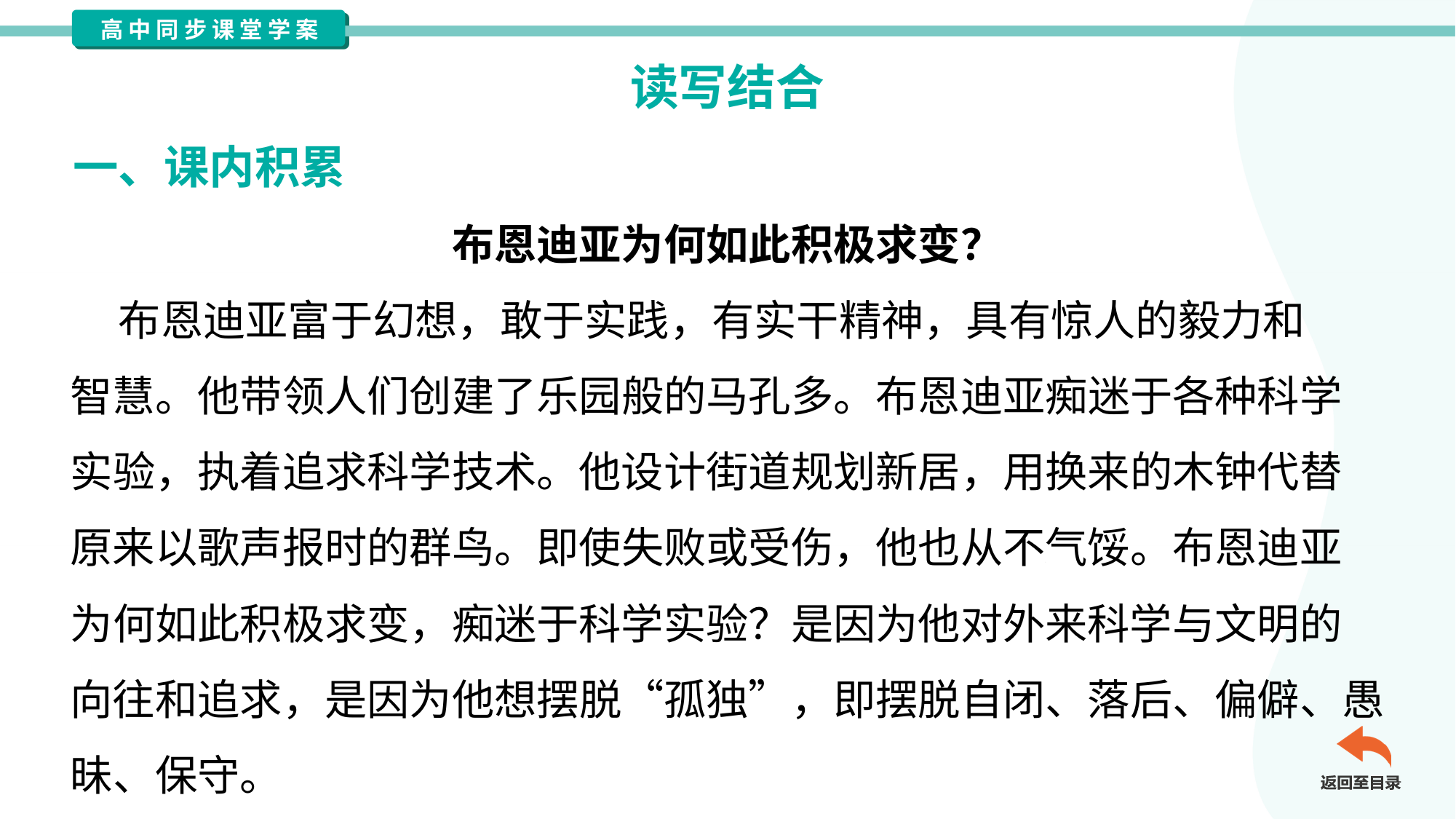

读写结合
一、课内积累
布恩迪亚为何如此积极求变？
    布恩迪亚富于幻想，敢于实践，有实干精神，具有惊人的毅力和
智慧。他带领人们创建了乐园般的马孔多。布恩迪亚痴迷于各种科学
实验，执着追求科学技术。他设计街道规划新居，用换来的木钟代替
原来以歌声报时的群鸟。即使失败或受伤，他也从不气馁。布恩迪亚
为何如此积极求变，痴迷于科学实验？是因为他对外来科学与文明的
向往和追求，是因为他想摆脱“孤独”，即摆脱自闭、落后、偏僻、愚
昧、保守。